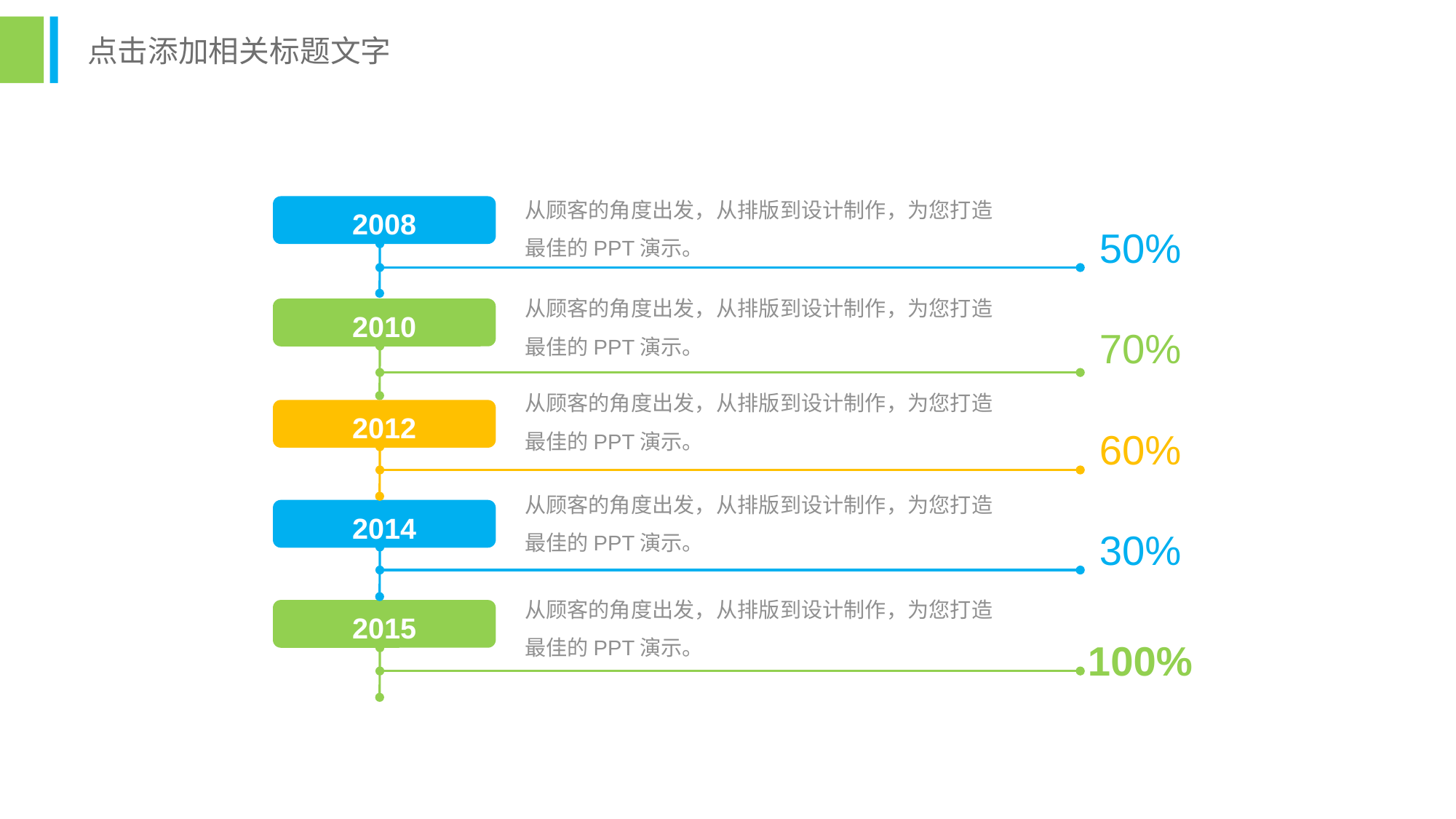

点击添加相关标题文字
从顾客的角度出发，从排版到设计制作，为您打造最佳的PPT演示。
2008
50%
从顾客的角度出发，从排版到设计制作，为您打造最佳的PPT演示。
2010
70%
从顾客的角度出发，从排版到设计制作，为您打造最佳的PPT演示。
2012
60%
从顾客的角度出发，从排版到设计制作，为您打造最佳的PPT演示。
2014
30%
从顾客的角度出发，从排版到设计制作，为您打造最佳的PPT演示。
2015
100%